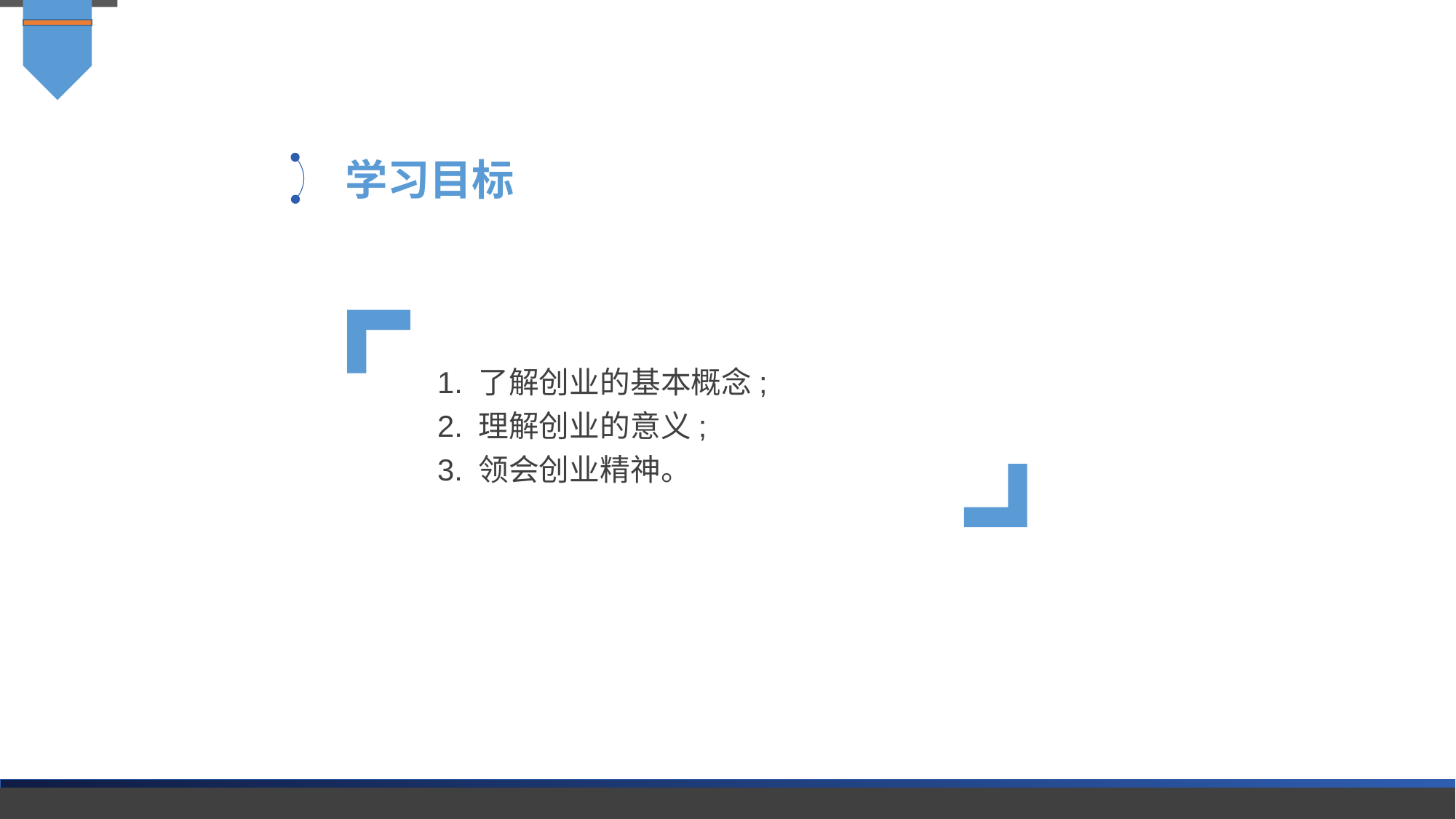

学习目标

1. 了解创业的基本概念;
2. 理解创业的意义;
3. 领会创业精神。